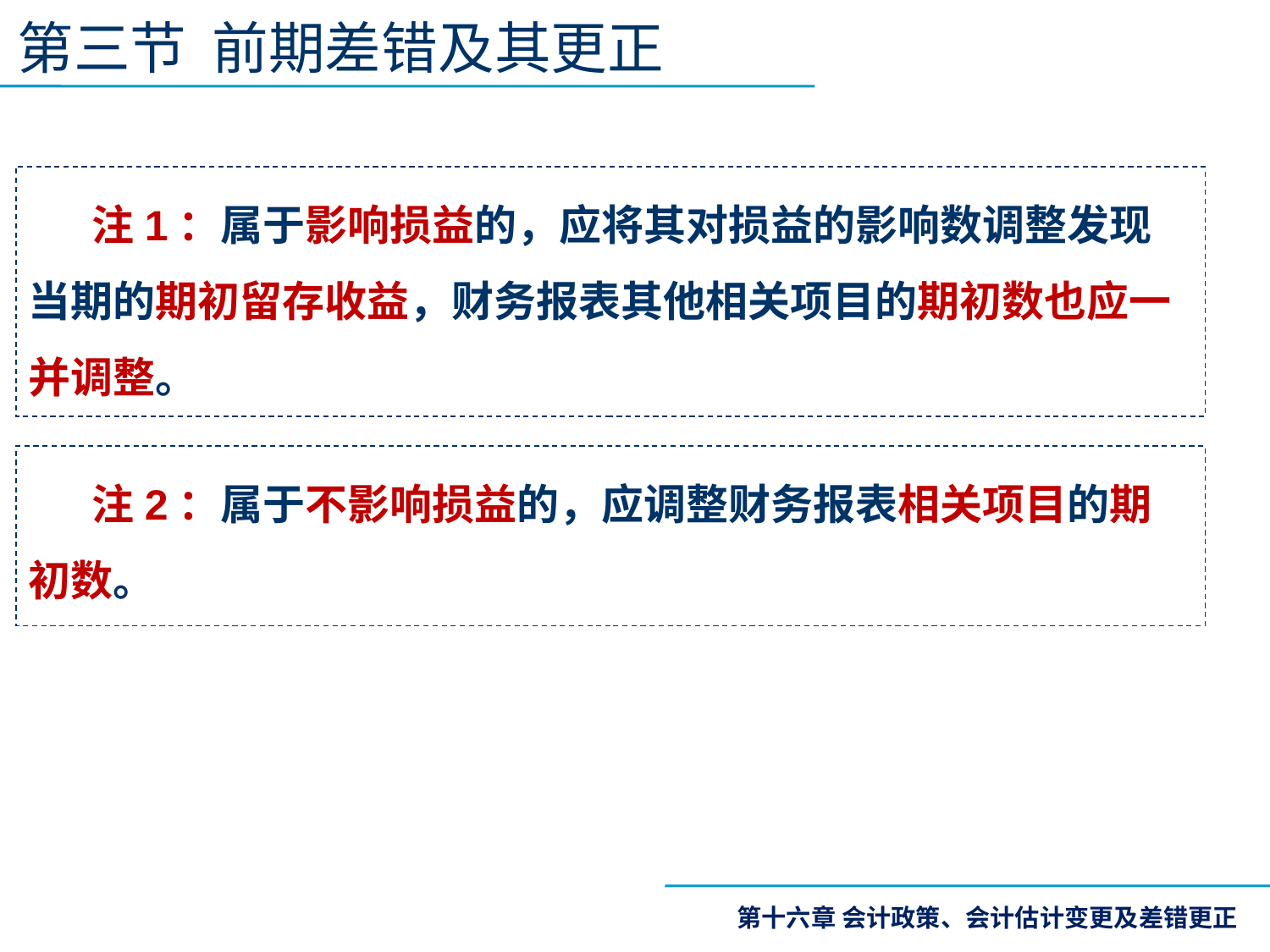

第三节  前期差错及其更正
注1：属于影响损益的，应将其对损益的影响数调整发现当期的期初留存收益，财务报表其他相关项目的期初数也应一并调整。
注2：属于不影响损益的，应调整财务报表相关项目的期初数。